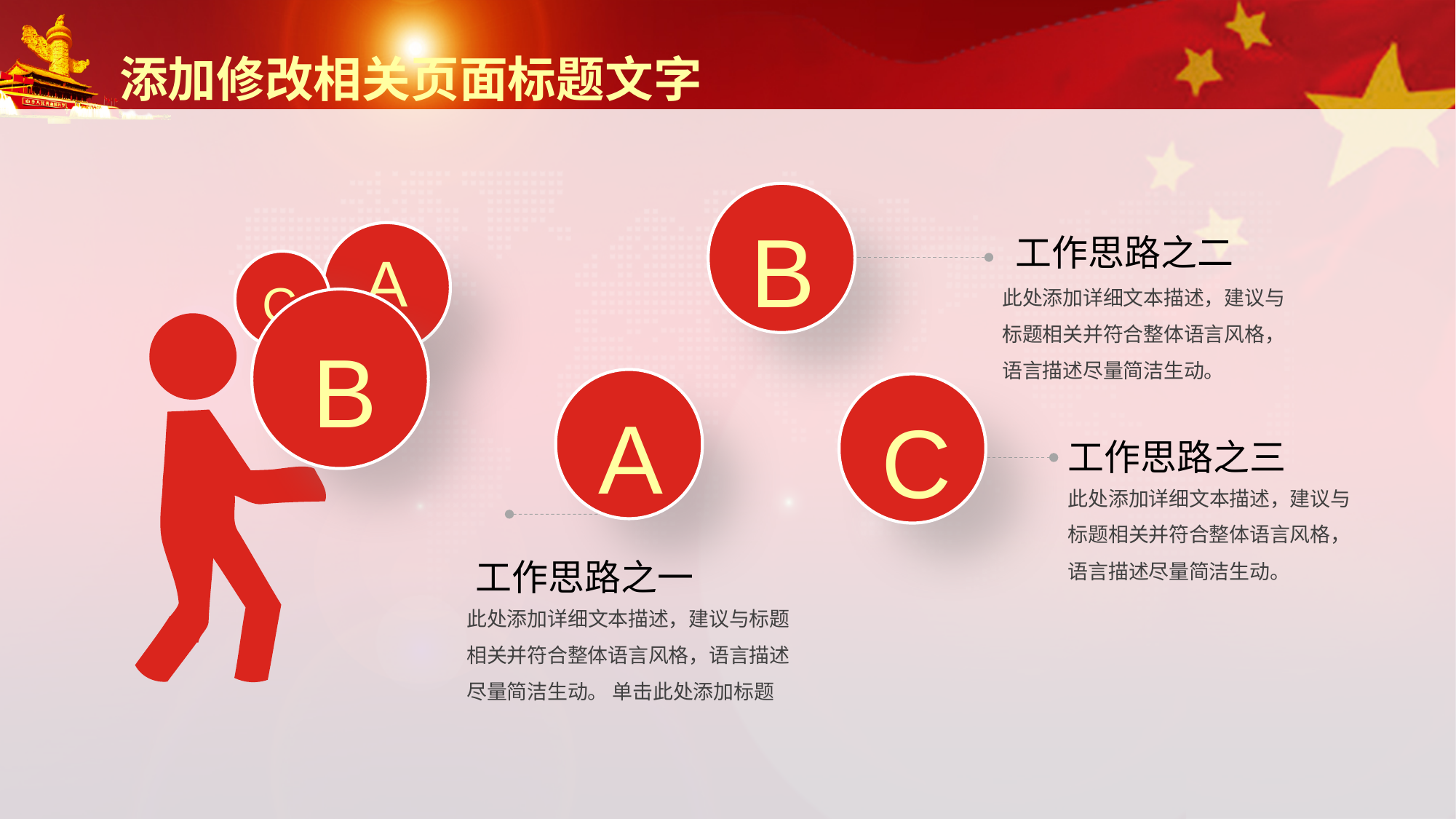

添加修改相关页面标题文字

B

工作思路之二
A

此处添加详细文本描述，建议与标题相关并符合整体语言风格，语言描述尽量简洁生动。
C

B

A
C
工作思路之三

此处添加详细文本描述，建议与标题相关并符合整体语言风格，语言描述尽量简洁生动。

工作思路之一
此处添加详细文本描述，建议与标题相关并符合整体语言风格，语言描述尽量简洁生动。 单击此处添加标题